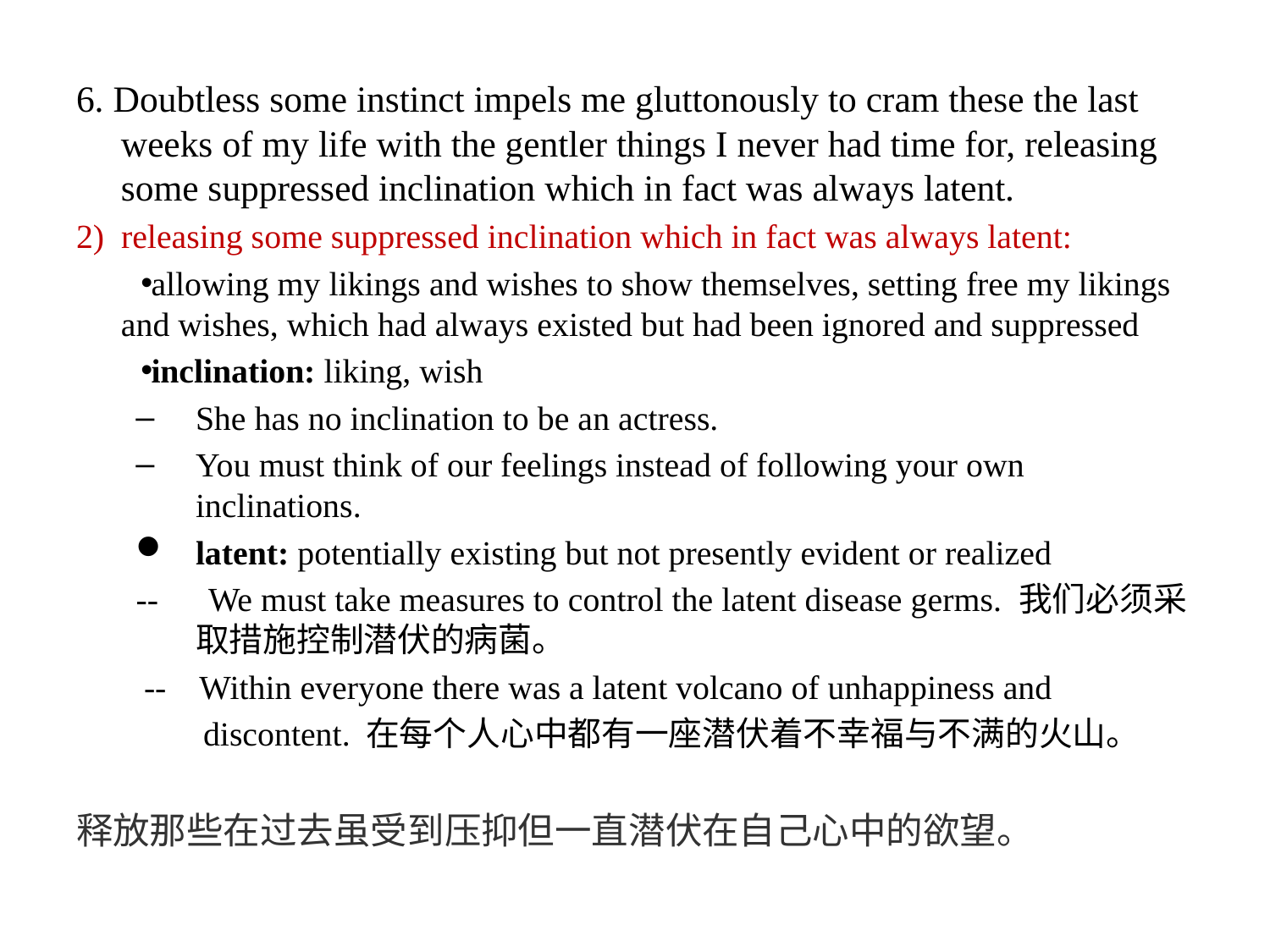

6. Doubtless some instinct impels me gluttonously to cram these the last weeks of my life with the gentler things I never had time for, releasing some suppressed inclination which in fact was always latent.
2)  releasing some suppressed inclination which in fact was always latent:
allowing my likings and wishes to show themselves, setting free my likings and wishes, which had always existed but had been ignored and suppressed
inclination: liking, wish
She has no inclination to be an actress.
You must think of our feelings instead of following your own inclinations.
latent: potentially existing but not presently evident or realized
--      We must take measures to control the latent disease germs. 我们必须采取措施控制潜伏的病菌。
        --    Within everyone there was a latent volcano of unhappiness and
               discontent. 在每个人心中都有一座潜伏着不幸福与不满的火山。

释放那些在过去虽受到压抑但一直潜伏在自己心中的欲望。